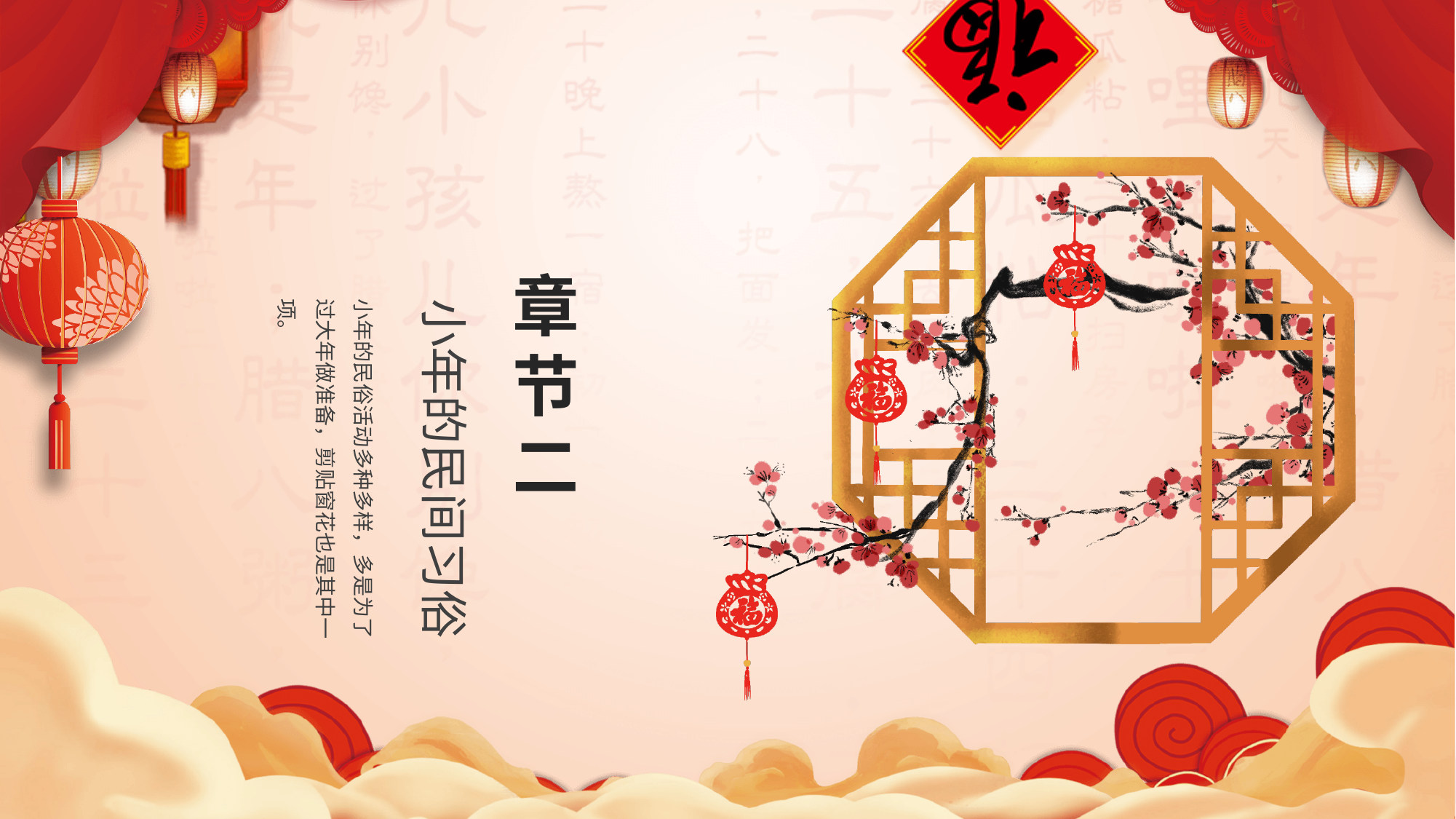

章节二
小年的民俗活动多种多样，多是为了过大年做准备，剪贴窗花也是其中一项。
小年的民间习俗